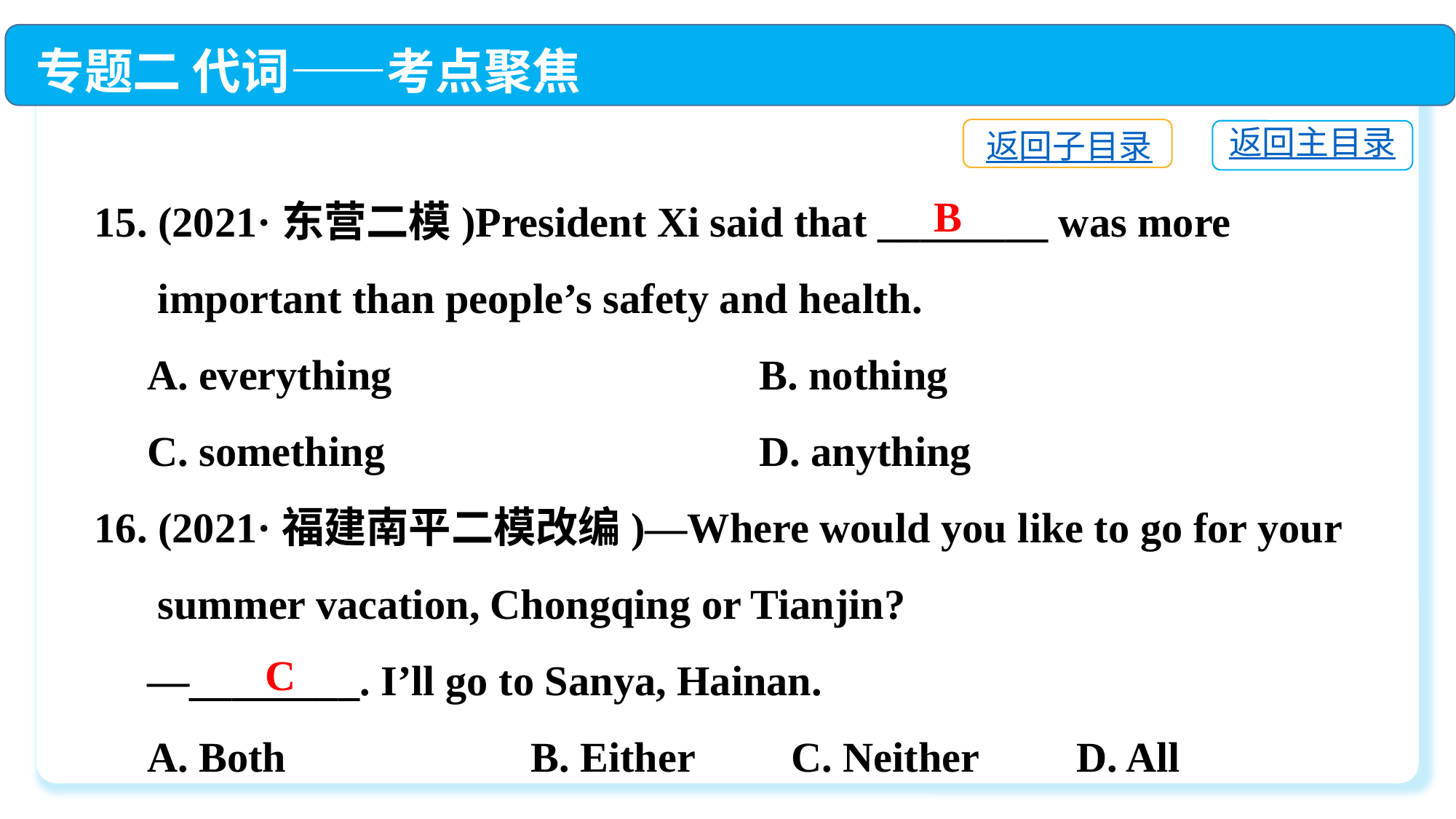

专题二 代词——考点聚焦

返回子目录
返回主目录
15. (2021·东营二模)President Xi said that ________ was more
      important than people’s safety and health.
     A. everything	                                B. nothing
     C. something	                                D. anything
16. (2021·福建南平二模改编)—Where would you like to go for your
      summer vacation, Chongqing or Tianjin?
     —________. I’ll go to Sanya, Hainan.
     A. Both　　　	B. Either	    C. Neither　　	D. All
B

C